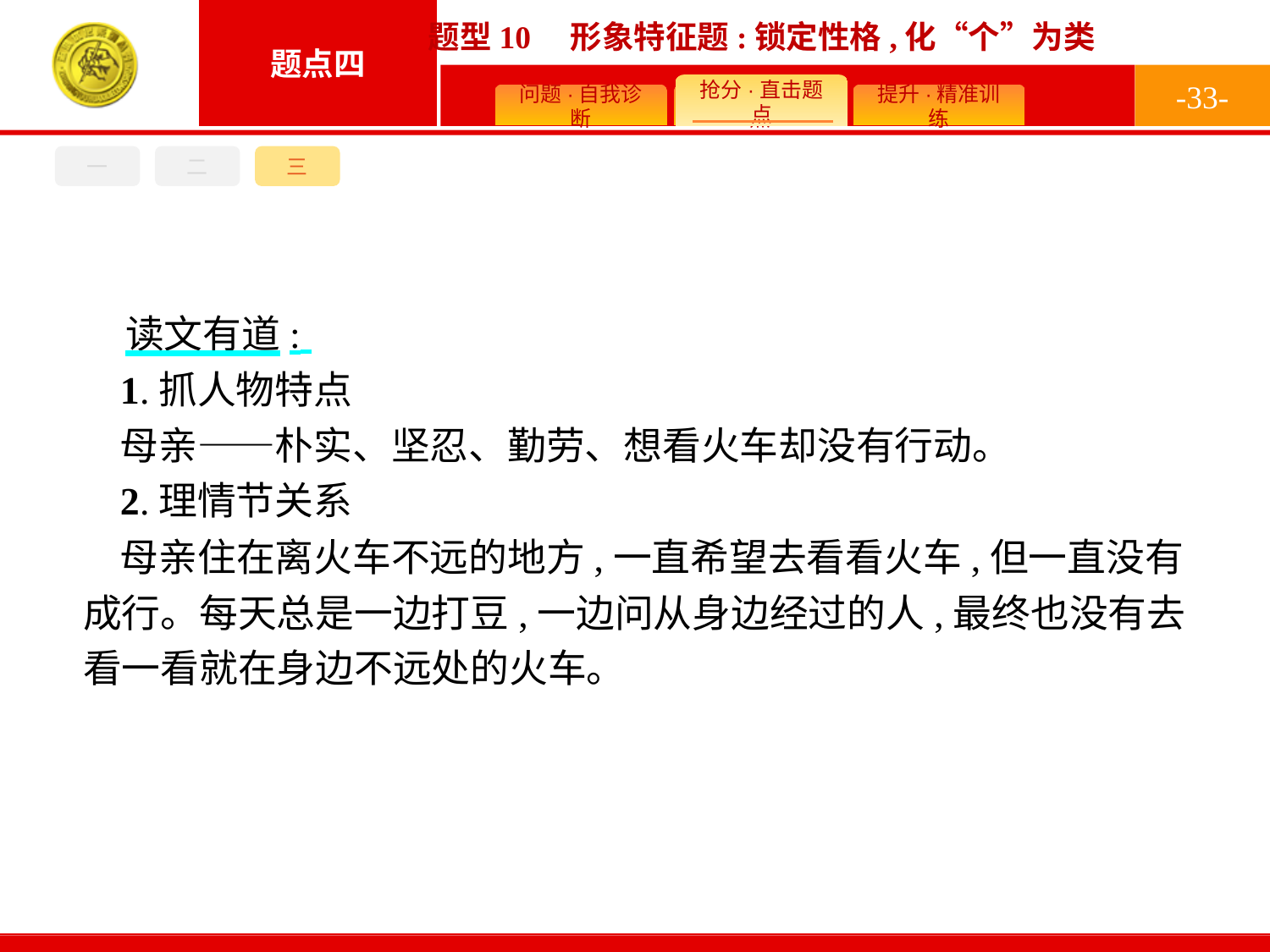

-33-
三
一
二
读文有道:
1.抓人物特点
母亲——朴实、坚忍、勤劳、想看火车却没有行动。
2.理情节关系
母亲住在离火车不远的地方,一直希望去看看火车,但一直没有成行。每天总是一边打豆,一边问从身边经过的人,最终也没有去看一看就在身边不远处的火车。